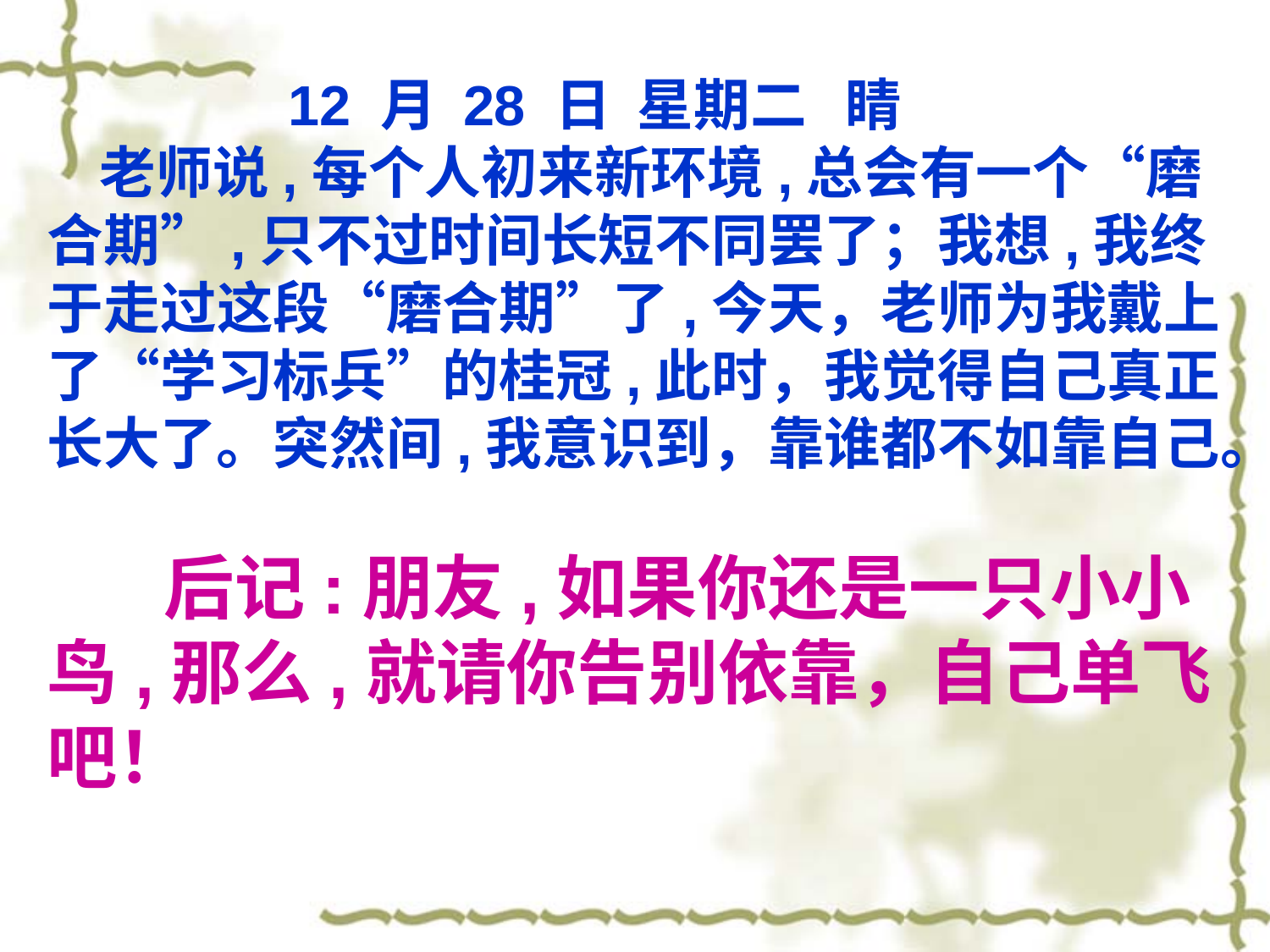

12 月 28 日  星期二   睛
   老师说,每个人初来新环境,总会有一个“磨合期”,只不过时间长短不同罢了；我想,我终于走过这段“磨合期”了,今天，老师为我戴上了“学习标兵”的桂冠,此时，我觉得自己真正长大了。突然间,我意识到，靠谁都不如靠自己。

        后记:朋友,如果你还是一只小小鸟,那么,就请你告别依靠，自己单飞吧！
140